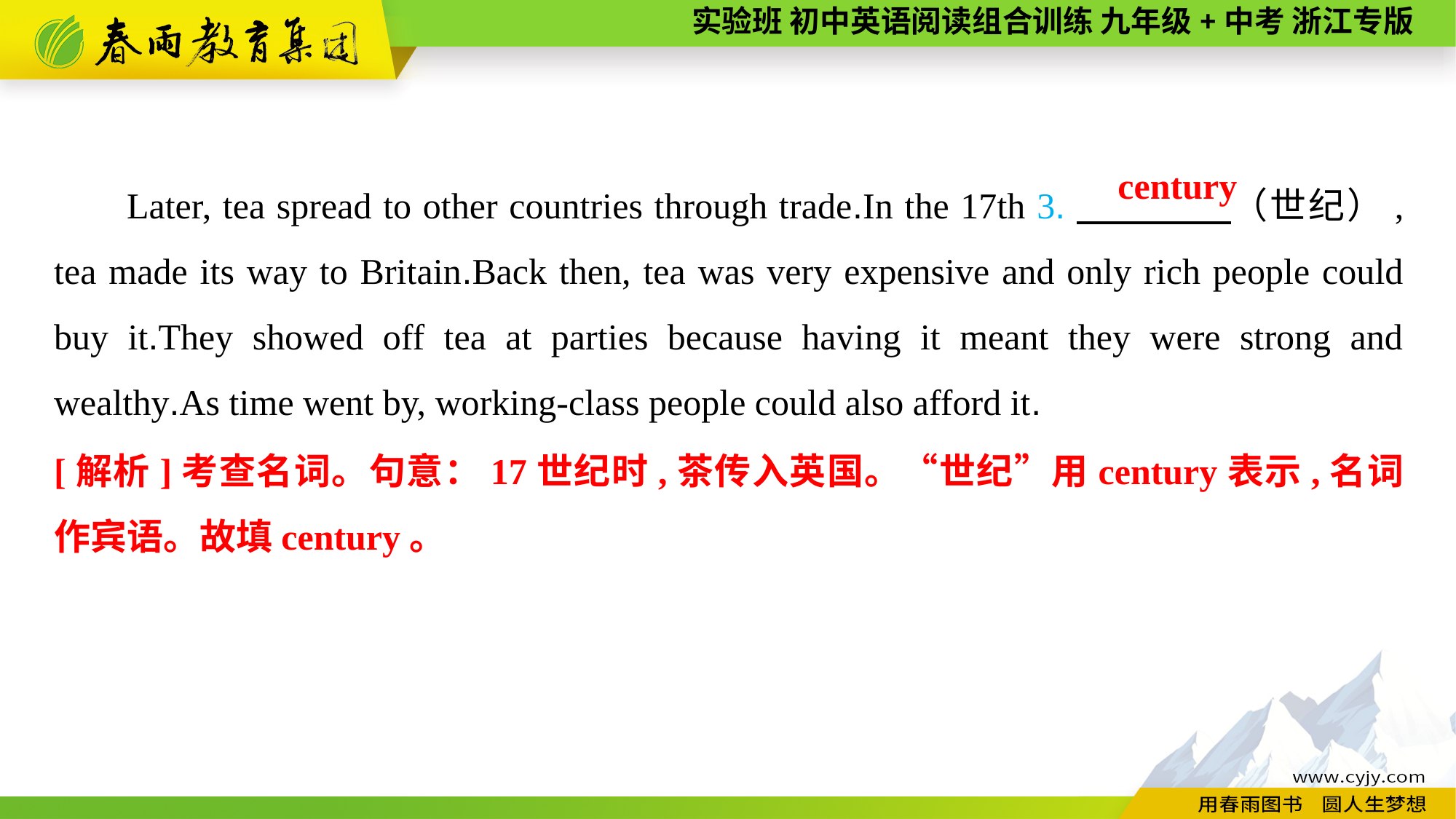

Later, tea spread to other countries through trade.In the 17th 3.　　　　（世纪）, tea made its way to Britain.Back then, tea was very expensive and only rich people could buy it.They showed off tea at parties because having it meant they were strong and wealthy.As time went by, working-class people could also afford it.
century
[解析]考查名词。句意：17世纪时,茶传入英国。“世纪”用century表示,名词作宾语。故填century。